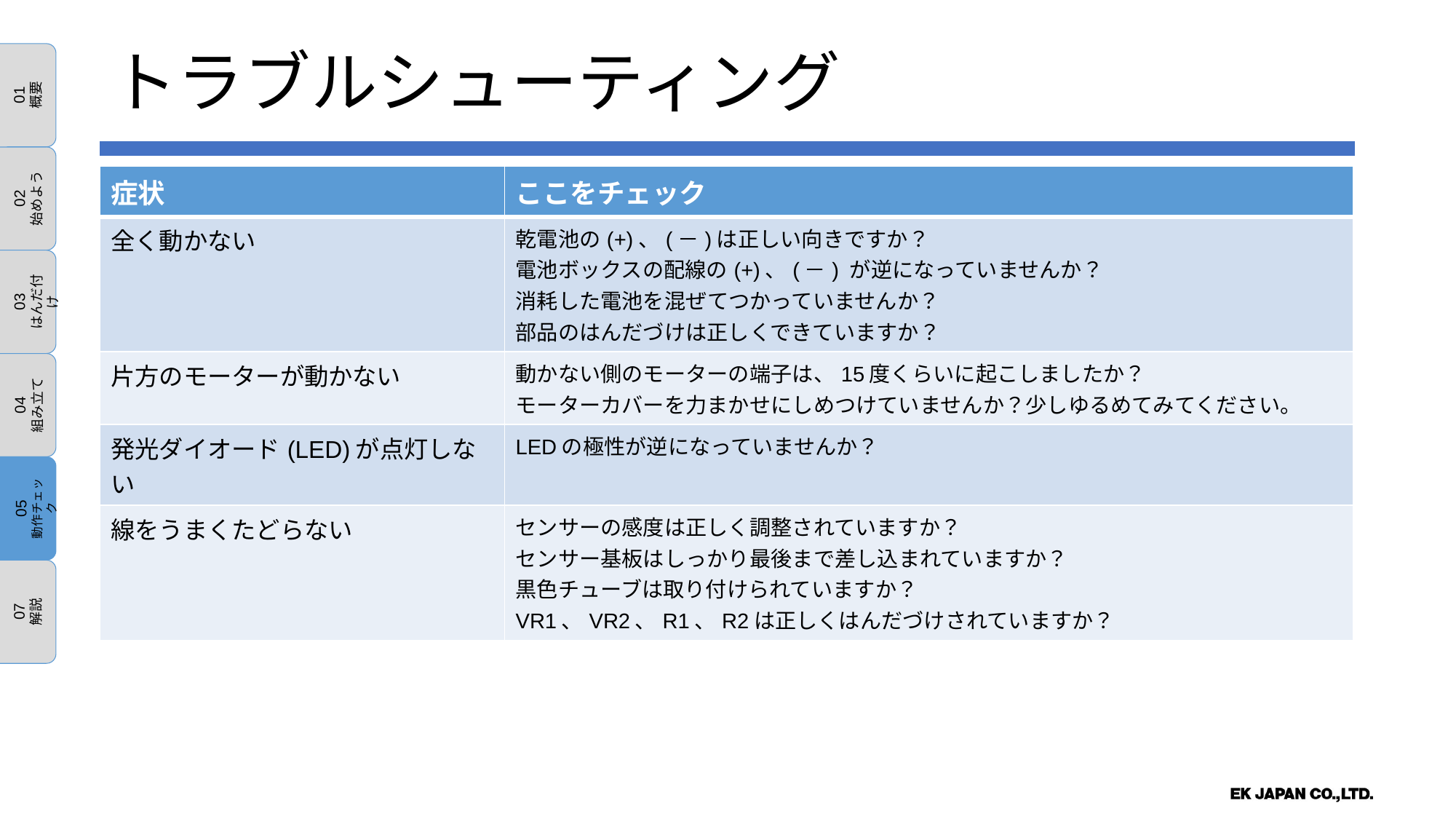

01
概要

02
始めよう

03
はんだ付け

04
組み立て

05
動作チェック

07
解説
トラブルシューティング
| 症状 | ここをチェック |
| --- | --- |
| 全く動かない | 乾電池の(+)、(－)は正しい向きですか？ 電池ボックスの配線の(+)、(－) が逆になっていませんか？ 消耗した電池を混ぜてつかっていませんか？ 部品のはんだづけは正しくできていますか？ |
| 片方のモーターが動かない | 動かない側のモーターの端子は、15度くらいに起こしましたか？ モーターカバーを力まかせにしめつけていませんか？少しゆるめてみてください。 |
| 発光ダイオード(LED)が点灯しない | LEDの極性が逆になっていませんか？ |
| 線をうまくたどらない | センサーの感度は正しく調整されていますか？ センサー基板はしっかり最後まで差し込まれていますか？ 黒色チューブは取り付けられていますか？ VR1、VR2、R1、R2は正しくはんだづけされていますか？ |